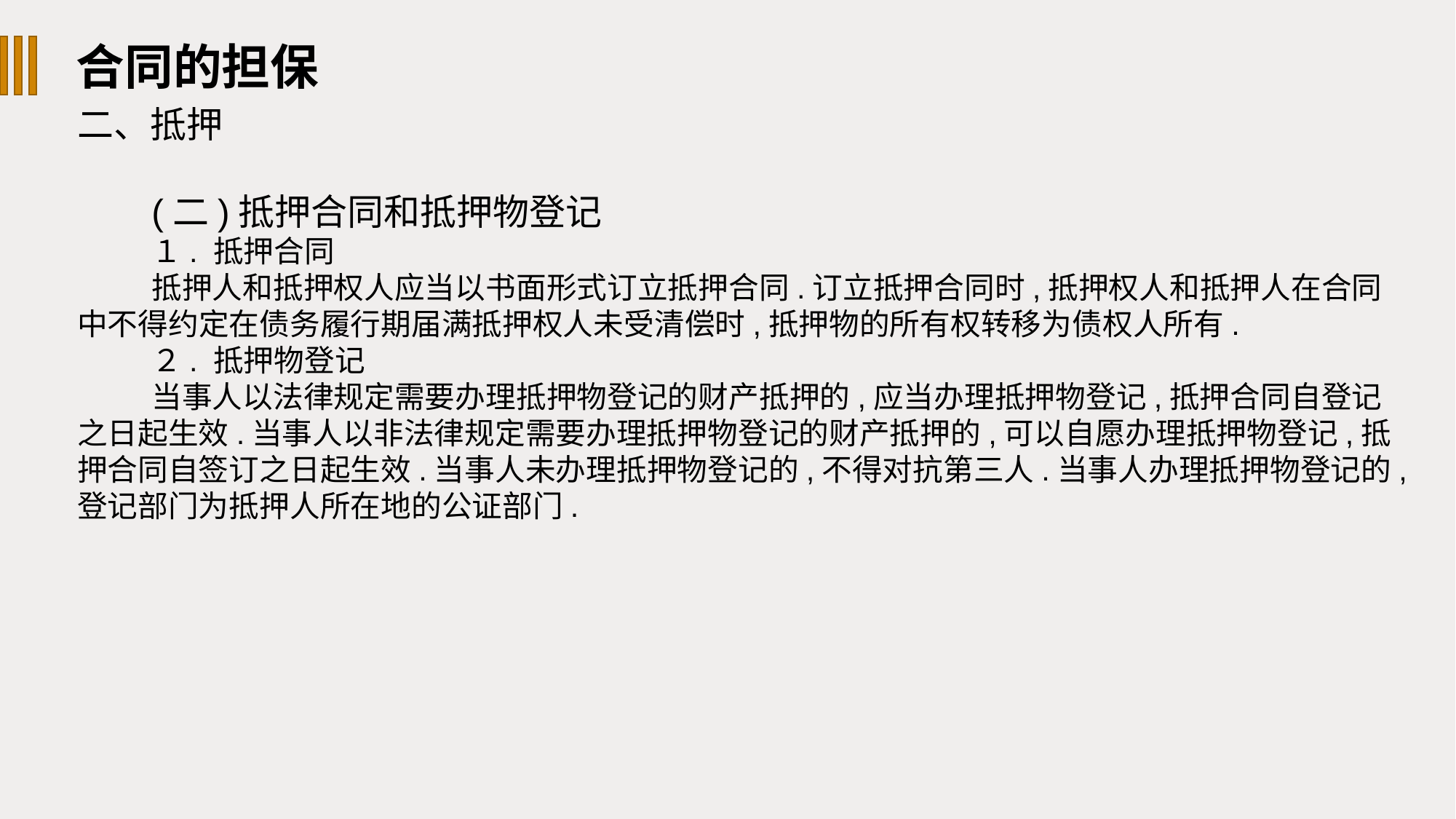

合同的担保

二、抵押

(二)抵押合同和抵押物登记
１. 抵押合同
抵押人和抵押权人应当以书面形式订立抵押合同.订立抵押合同时,抵押权人和抵押人在合同中不得约定在债务履行期届满抵押权人未受清偿时,抵押物的所有权转移为债权人所有.
２. 抵押物登记
当事人以法律规定需要办理抵押物登记的财产抵押的,应当办理抵押物登记,抵押合同自登记之日起生效.当事人以非法律规定需要办理抵押物登记的财产抵押的,可以自愿办理抵押物登记,抵押合同自签订之日起生效.当事人未办理抵押物登记的,不得对抗第三人.当事人办理抵押物登记的,登记部门为抵押人所在地的公证部门.